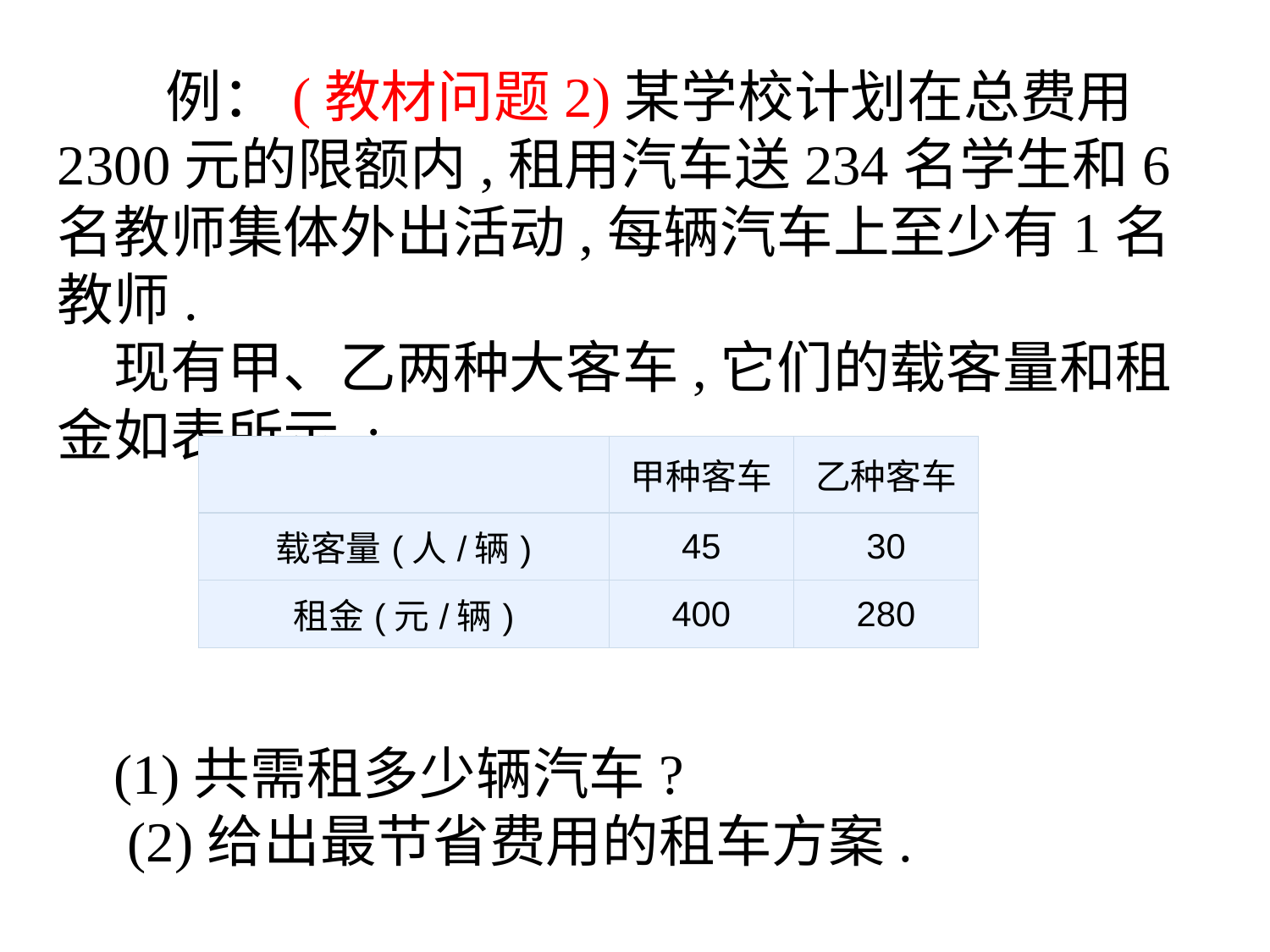

例：(教材问题2)某学校计划在总费用2300元的限额内,租用汽车送234名学生和6名教师集体外出活动,每辆汽车上至少有1名教师.
　现有甲、乙两种大客车,它们的载客量和租金如表所示 :

    (1)共需租多少辆汽车?
　(2)给出最节省费用的租车方案.
|  | 甲种客车 | 乙种客车 |
| --- | --- | --- |
| 载客量(人/辆) | 45 | 30 |
| 租金(元/辆) | 400 | 280 |